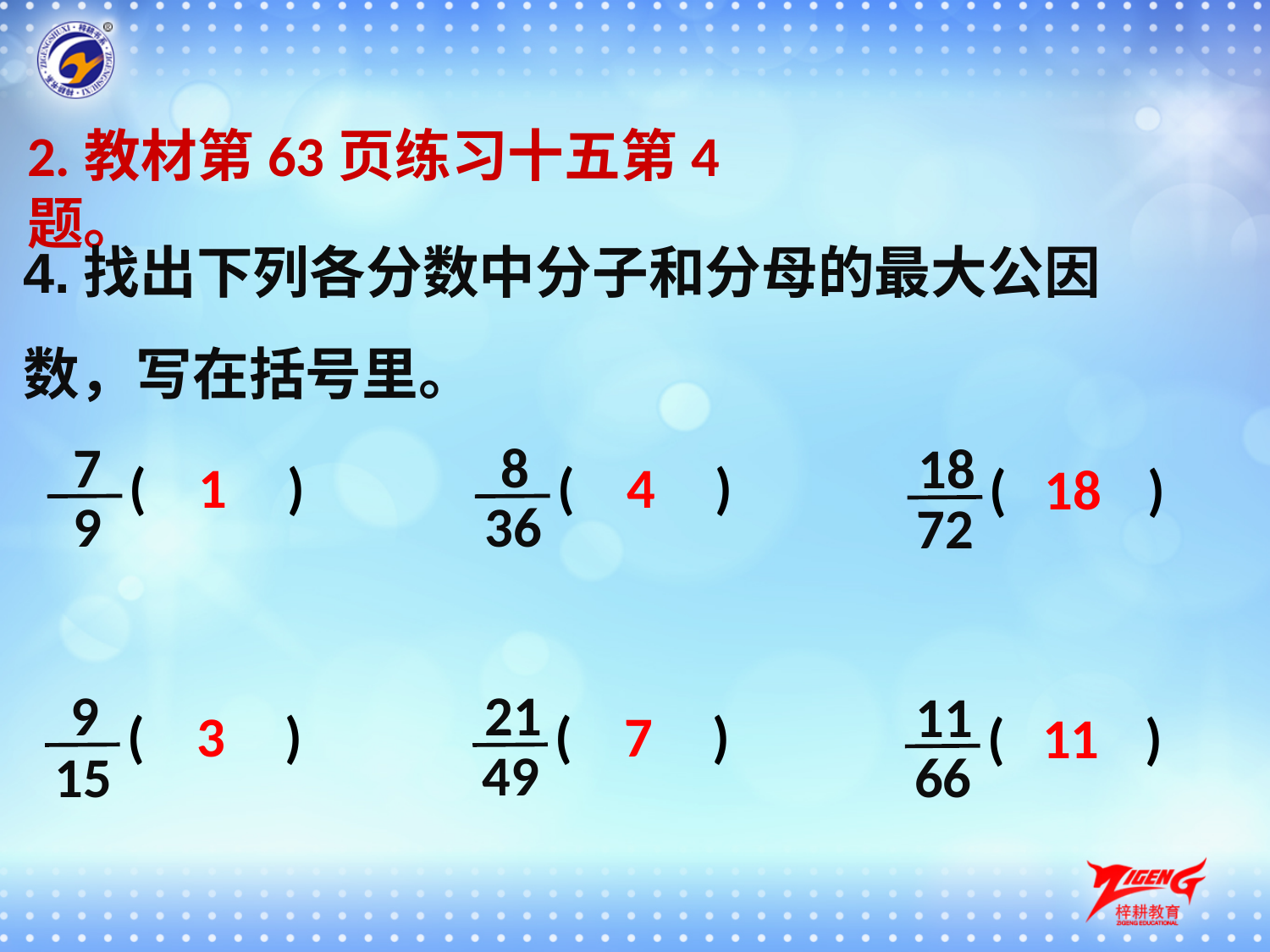

2.教材第63页练习十五第4题。
4.找出下列各分数中分子和分母的最大公因数，写在括号里。
7
8
18
(　　)
(　　)
1
4
(　　)
18
9
36
72
9
21
11
(　　)
(　　)
3
7
(　　)
11
49
15
66